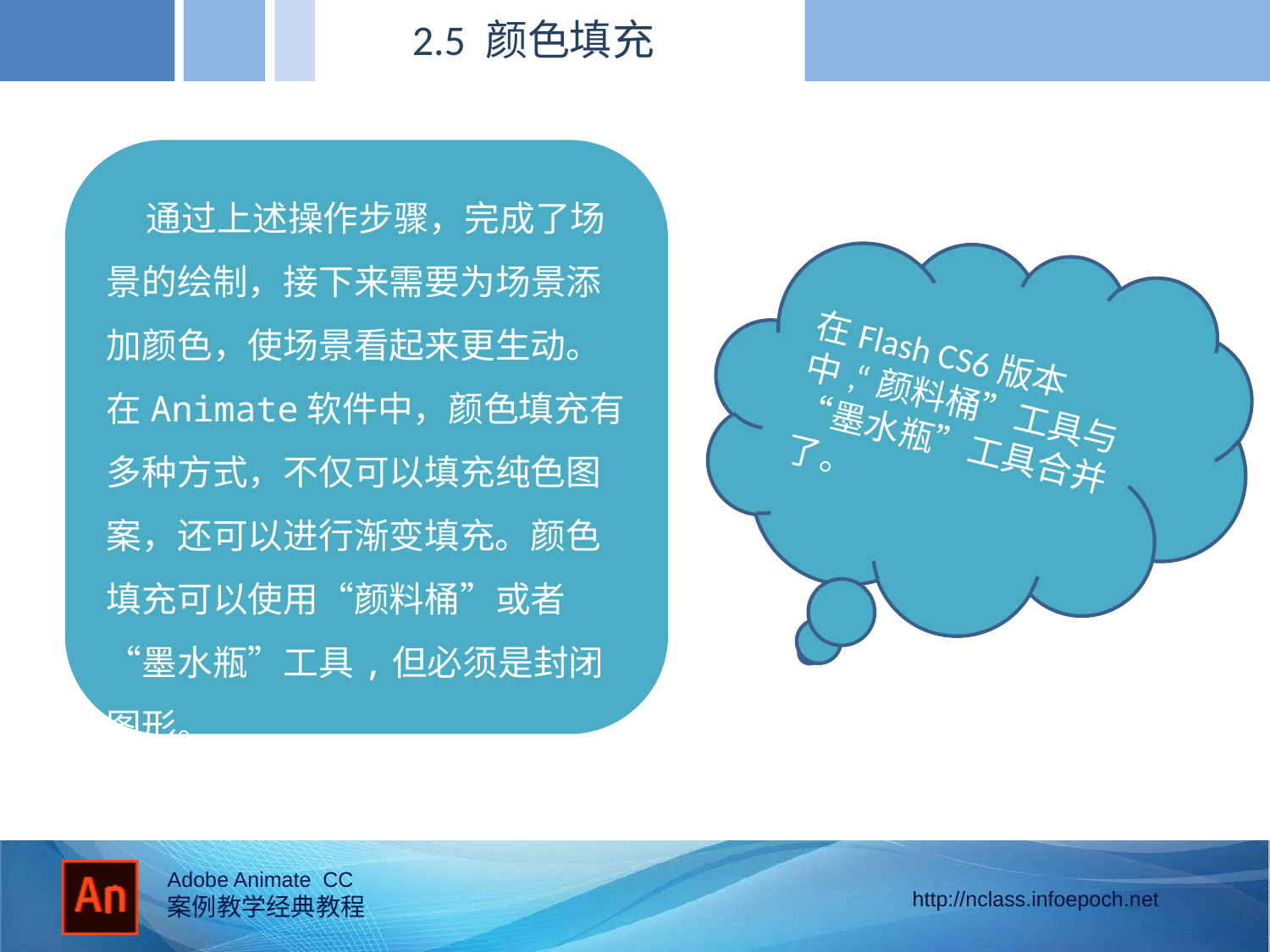

2.5 颜色填充
    通过上述操作步骤，完成了场景的绘制，接下来需要为场景添加颜色，使场景看起来更生动。在Animate软件中，颜色填充有多种方式，不仅可以填充纯色图案，还可以进行渐变填充。颜色填充可以使用“颜料桶”或者“墨水瓶”工具,但必须是封闭图形。
在Flash CS6版本中,“颜料桶”工具与“墨水瓶”工具合并了。